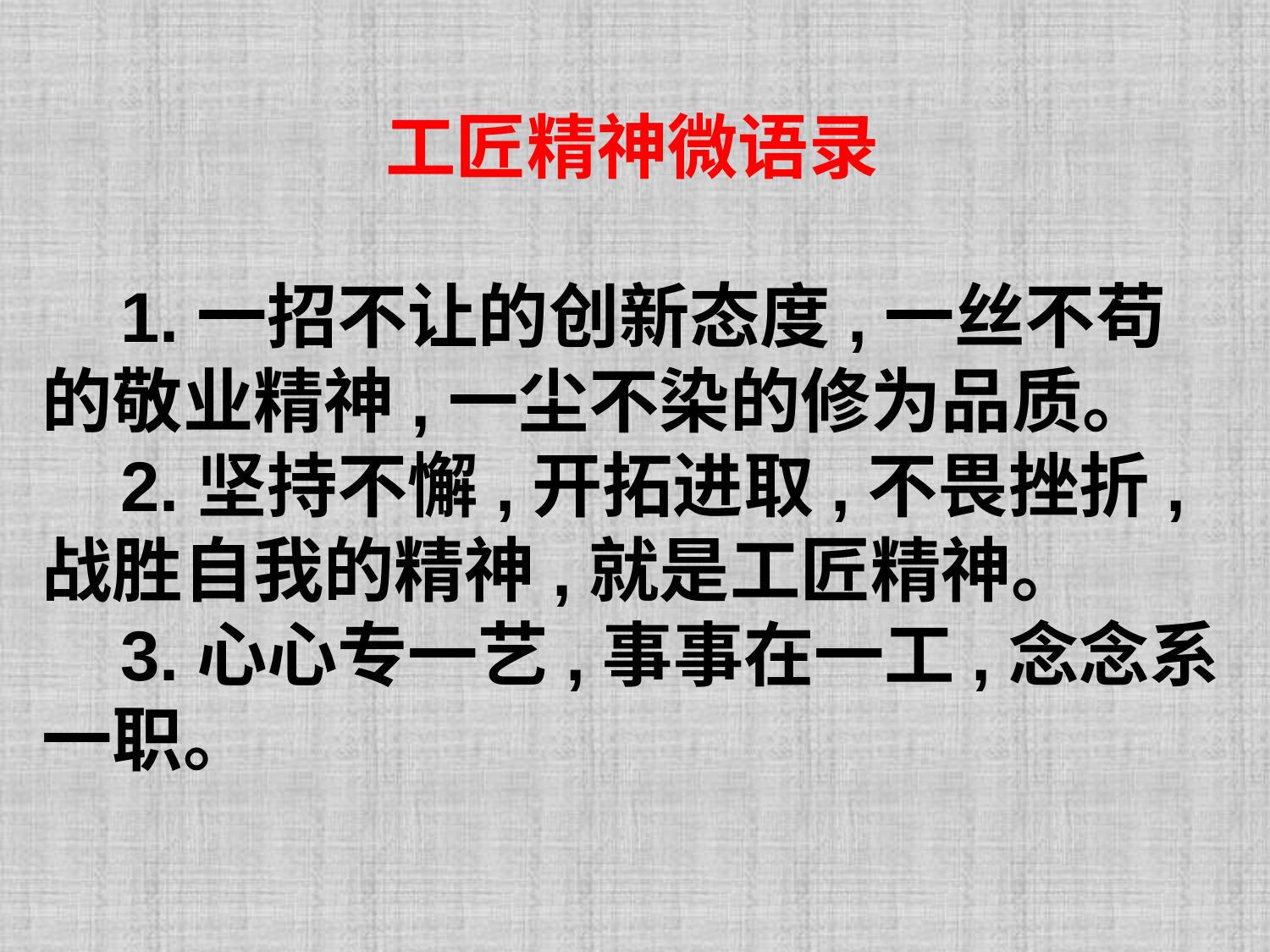

工匠精神微语录

    1.一招不让的创新态度,一丝不苟的敬业精神,一尘不染的修为品质。
    2.坚持不懈,开拓进取,不畏挫折,战胜自我的精神,就是工匠精神。
    3.心心专一艺,事事在一工,念念系一职。